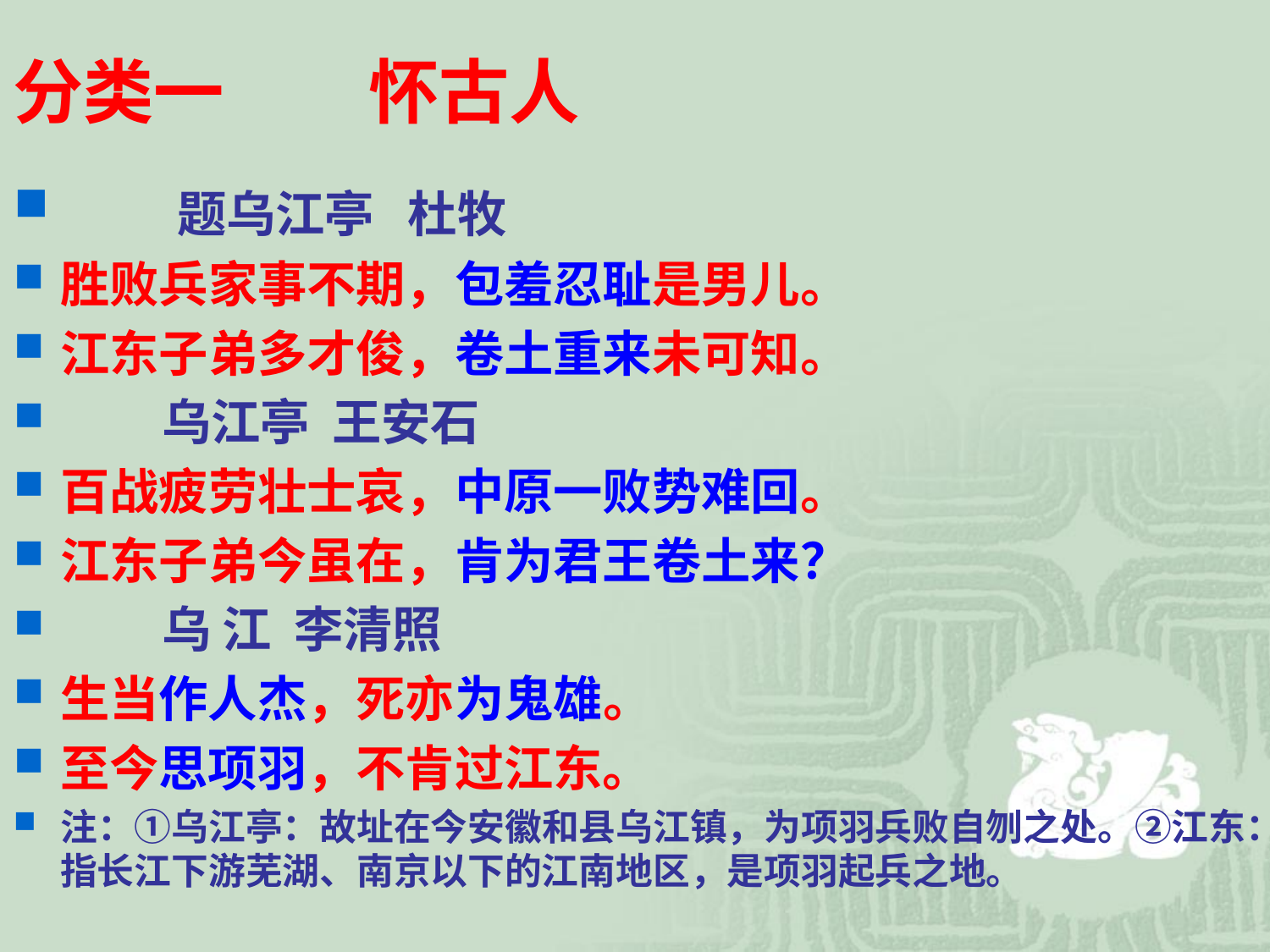

# 分类一         怀古人
        题乌江亭   杜牧
胜败兵家事不期，包羞忍耻是男儿。
江东子弟多才俊，卷土重来未可知。
        乌江亭  王安石
百战疲劳壮士哀，中原一败势难回。
江东子弟今虽在，肯为君王卷土来？
        乌 江  李清照
生当作人杰，死亦为鬼雄。
至今思项羽，不肯过江东。
注：①乌江亭：故址在今安徽和县乌江镇，为项羽兵败自刎之处。②江东：指长江下游芜湖、南京以下的江南地区，是项羽起兵之地。

13